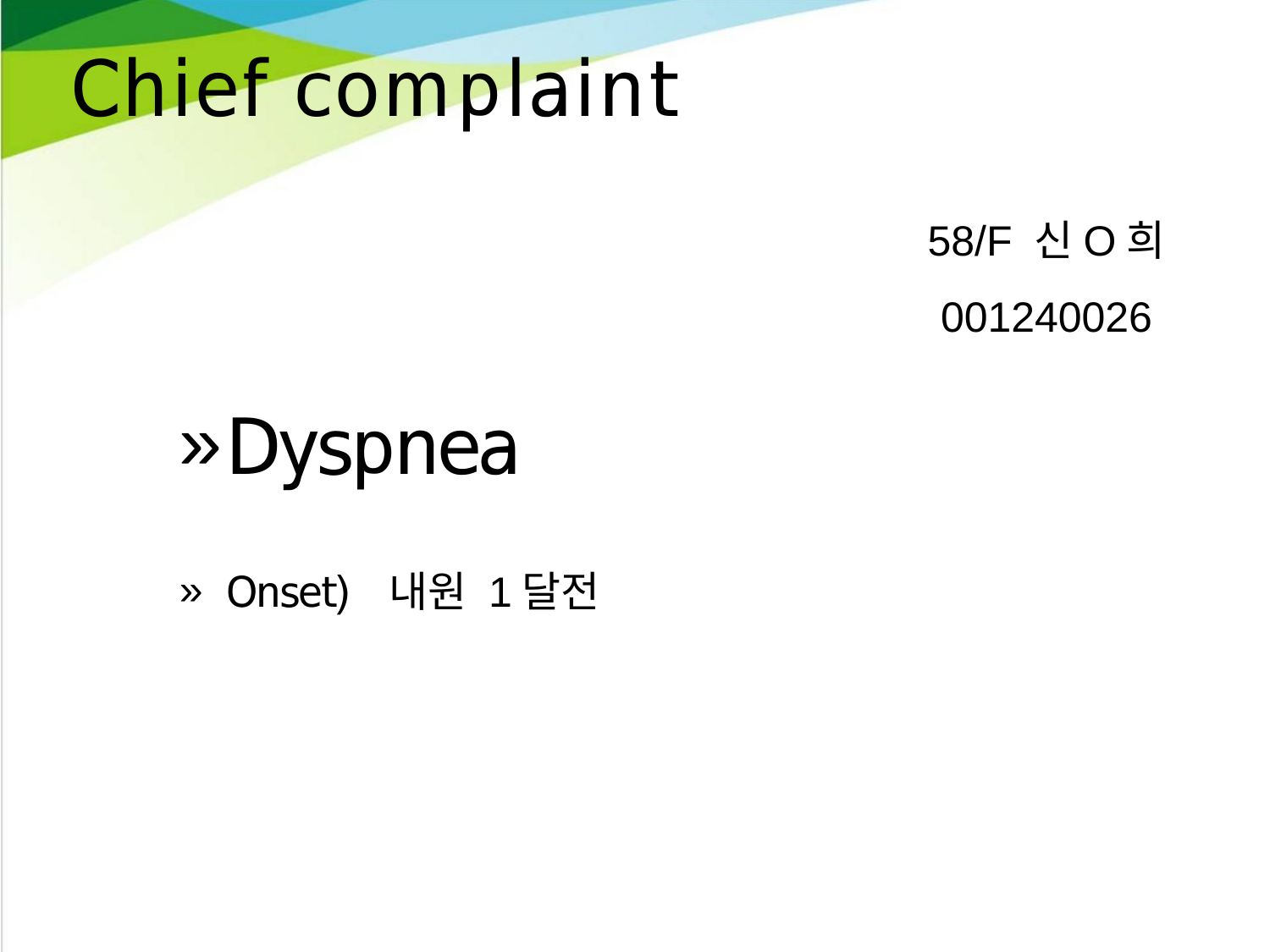

# Chief complaint
58/F 신O희
001240026
Dyspnea

Onset)  내원 1달전